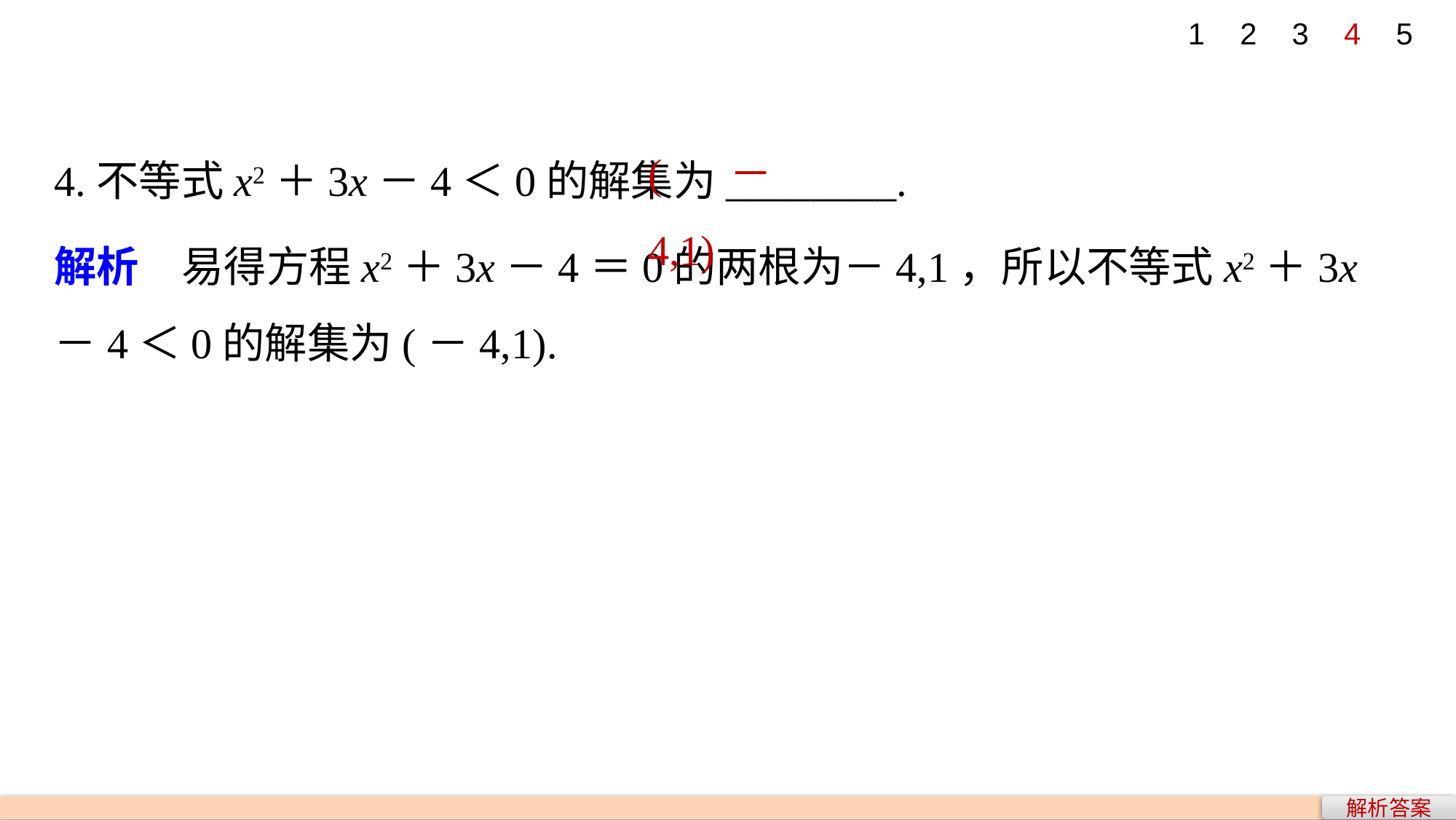

1
2
3
4
5
(－4,1)
4.不等式x2＋3x－4＜0的解集为________.
解析　易得方程x2＋3x－4＝0的两根为－4,1，所以不等式x2＋3x－4＜0的解集为(－4,1).
解析答案